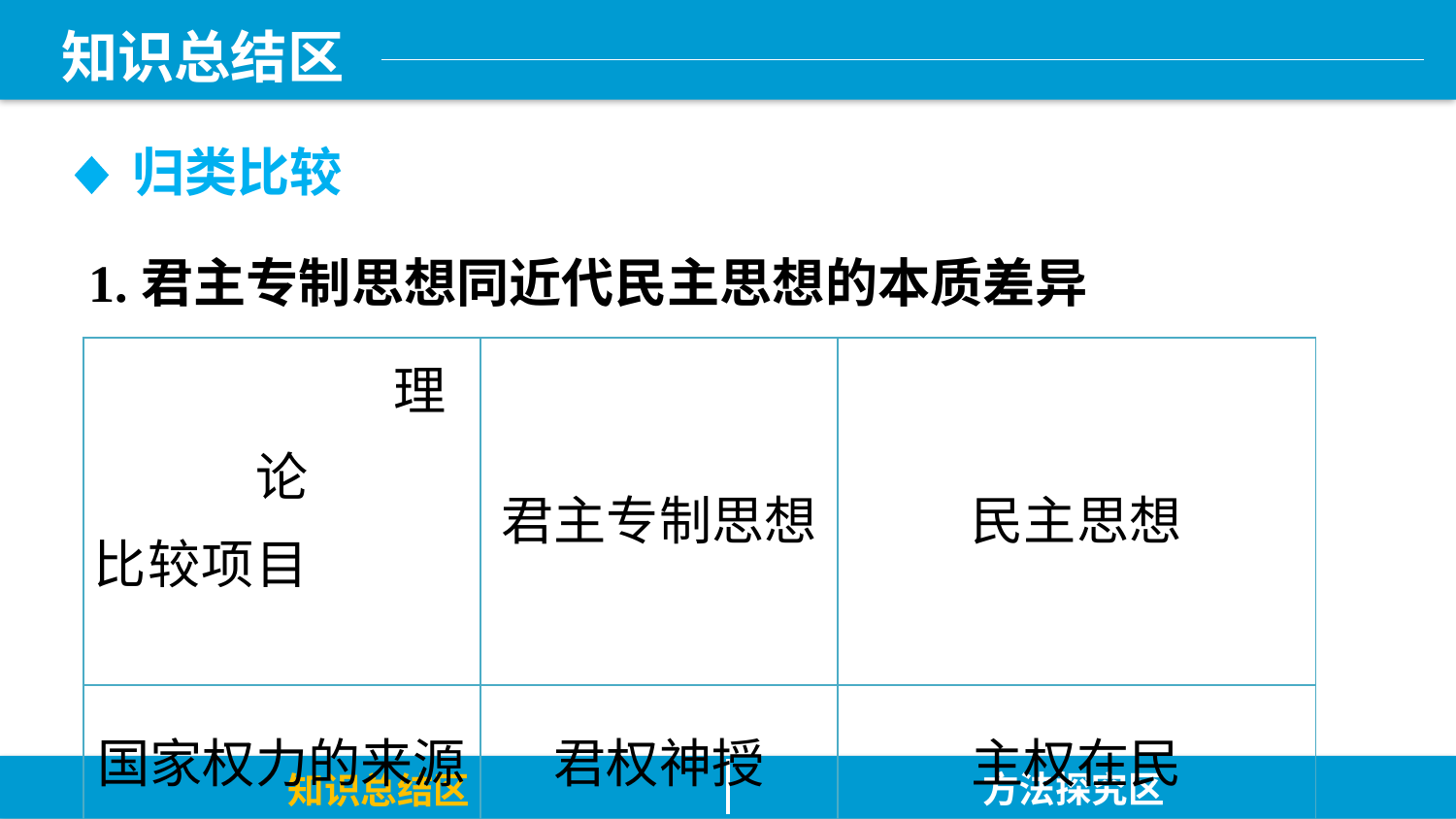

知识总结区
归类比较

1.君主专制思想同近代民主思想的本质差异
| 理论 比较项目 | 君主专制思想 | 民主思想 |
| --- | --- | --- |
| 国家权力的来源 | 君权神授 | 主权在民 |
| 人的本质 | 统治者恩赐 | 自然享有(天赋人权) |
方法探究区
知识总结区